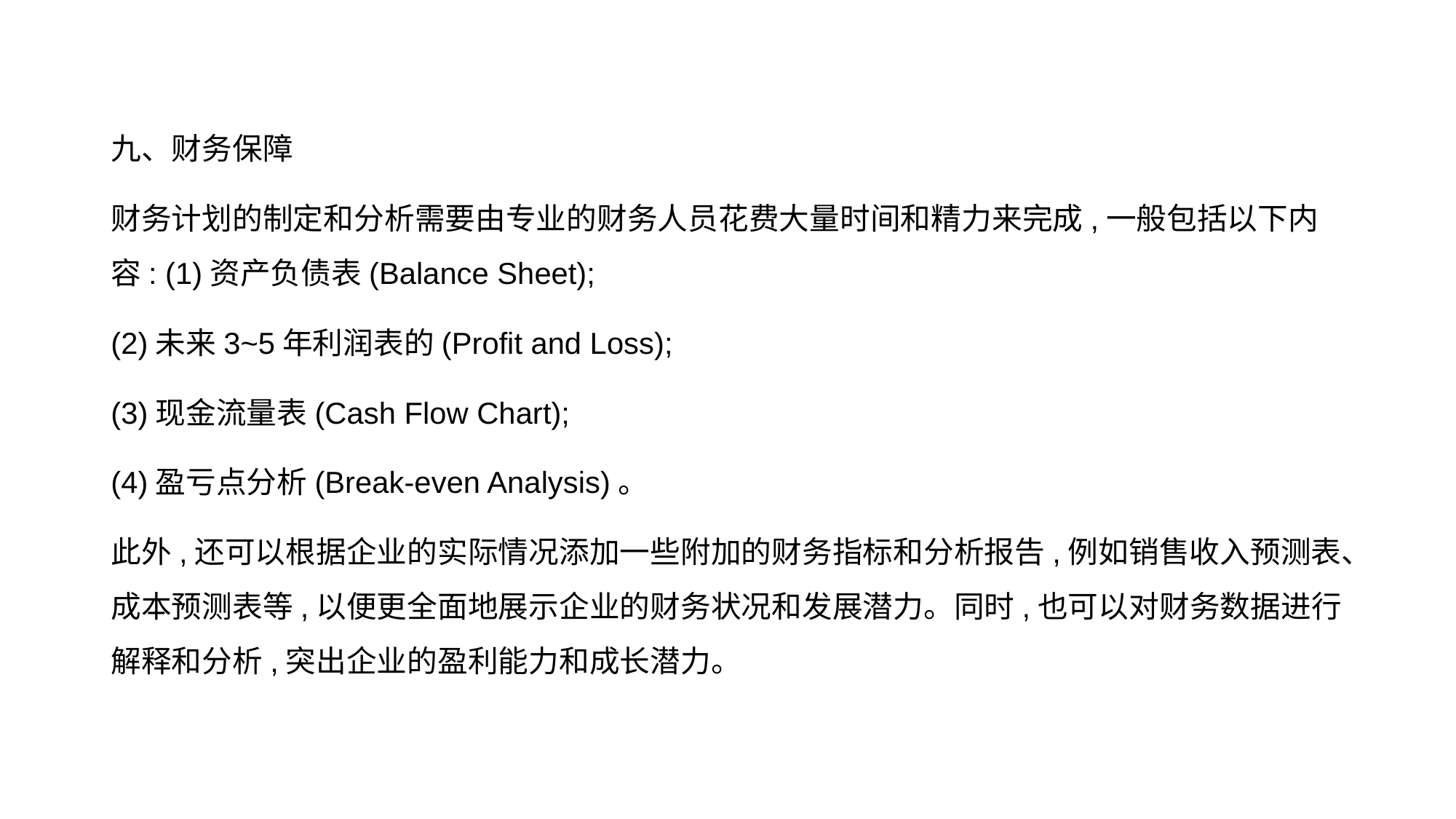

九、财务保障
财务计划的制定和分析需要由专业的财务人员花费大量时间和精力来完成,一般包括以下内容: (1)资产负债表(Balance Sheet);
(2)未来3~5年利润表的(Profit and Loss);
(3)现金流量表(Cash Flow Chart);
(4)盈亏点分析(Break-even Analysis)。
此外,还可以根据企业的实际情况添加一些附加的财务指标和分析报告,例如销售收入预测表、成本预测表等,以便更全面地展示企业的财务状况和发展潜力。同时,也可以对财务数据进行解释和分析,突出企业的盈利能力和成长潜力。